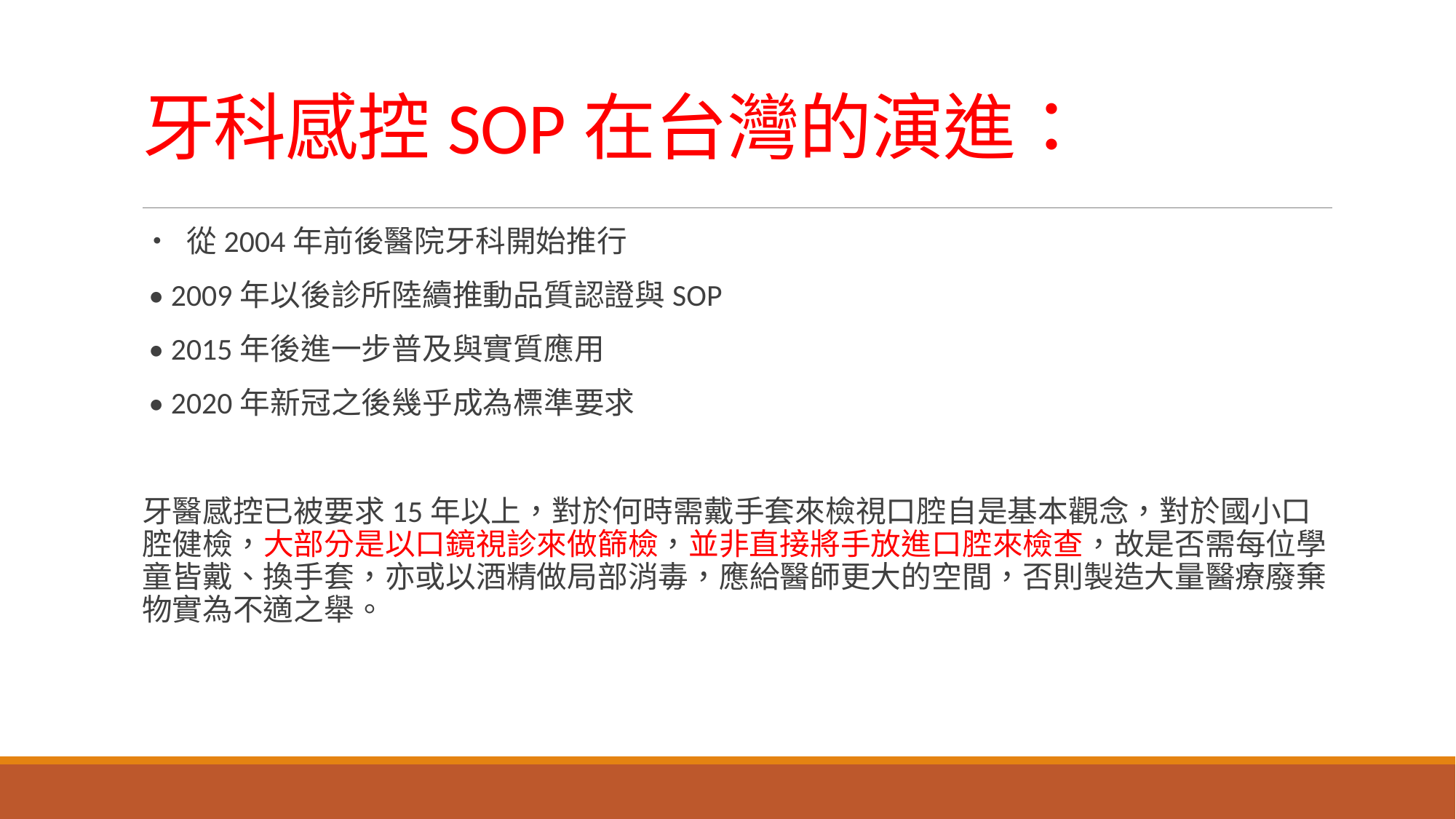

# 牙科感控SOP在台灣的演進：
• 從2004年前後醫院牙科開始推行
 • 2009年以後診所陸續推動品質認證與SOP
 • 2015年後進一步普及與實質應用
 • 2020年新冠之後幾乎成為標準要求

牙醫感控已被要求15年以上，對於何時需戴手套來檢視口腔自是基本觀念，對於國小口腔健檢，大部分是以口鏡視診來做篩檢，並非直接將手放進口腔來檢查，故是否需每位學童皆戴、換手套，亦或以酒精做局部消毒，應給醫師更大的空間，否則製造大量醫療廢棄物實為不適之舉。